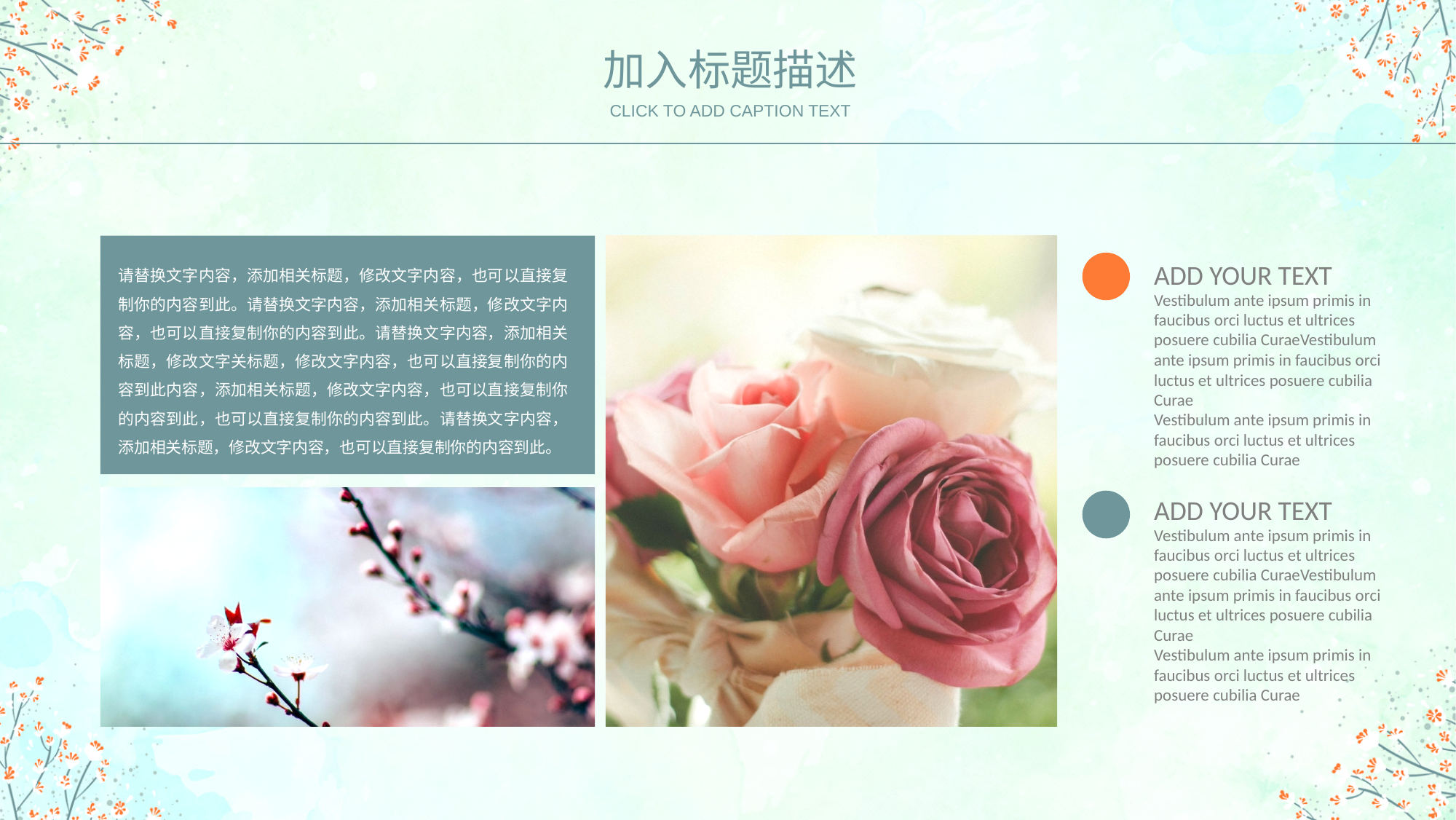

加入标题描述
CLICK TO ADD CAPTION TEXT

ADD YOUR TEXT

请替换文字内容，添加相关标题，修改文字内容，也可以直接复制你的内容到此。请替换文字内容，添加相关标题，修改文字内容，也可以直接复制你的内容到此。请替换文字内容，添加相关标题，修改文字关标题，修改文字内容，也可以直接复制你的内容到此内容，添加相关标题，修改文字内容，也可以直接复制你的内容到此，也可以直接复制你的内容到此。请替换文字内容，添加相关标题，修改文字内容，也可以直接复制你的内容到此。

Vestibulum ante ipsum primis in faucibus orci luctus et ultrices posuere cubilia CuraeVestibulum ante ipsum primis in faucibus orci luctus et ultrices posuere cubilia Curae
Vestibulum ante ipsum primis in faucibus orci luctus et ultrices posuere cubilia Curae

ADD YOUR TEXT

Vestibulum ante ipsum primis in faucibus orci luctus et ultrices posuere cubilia CuraeVestibulum ante ipsum primis in faucibus orci luctus et ultrices posuere cubilia Curae
Vestibulum ante ipsum primis in faucibus orci luctus et ultrices posuere cubilia Curae